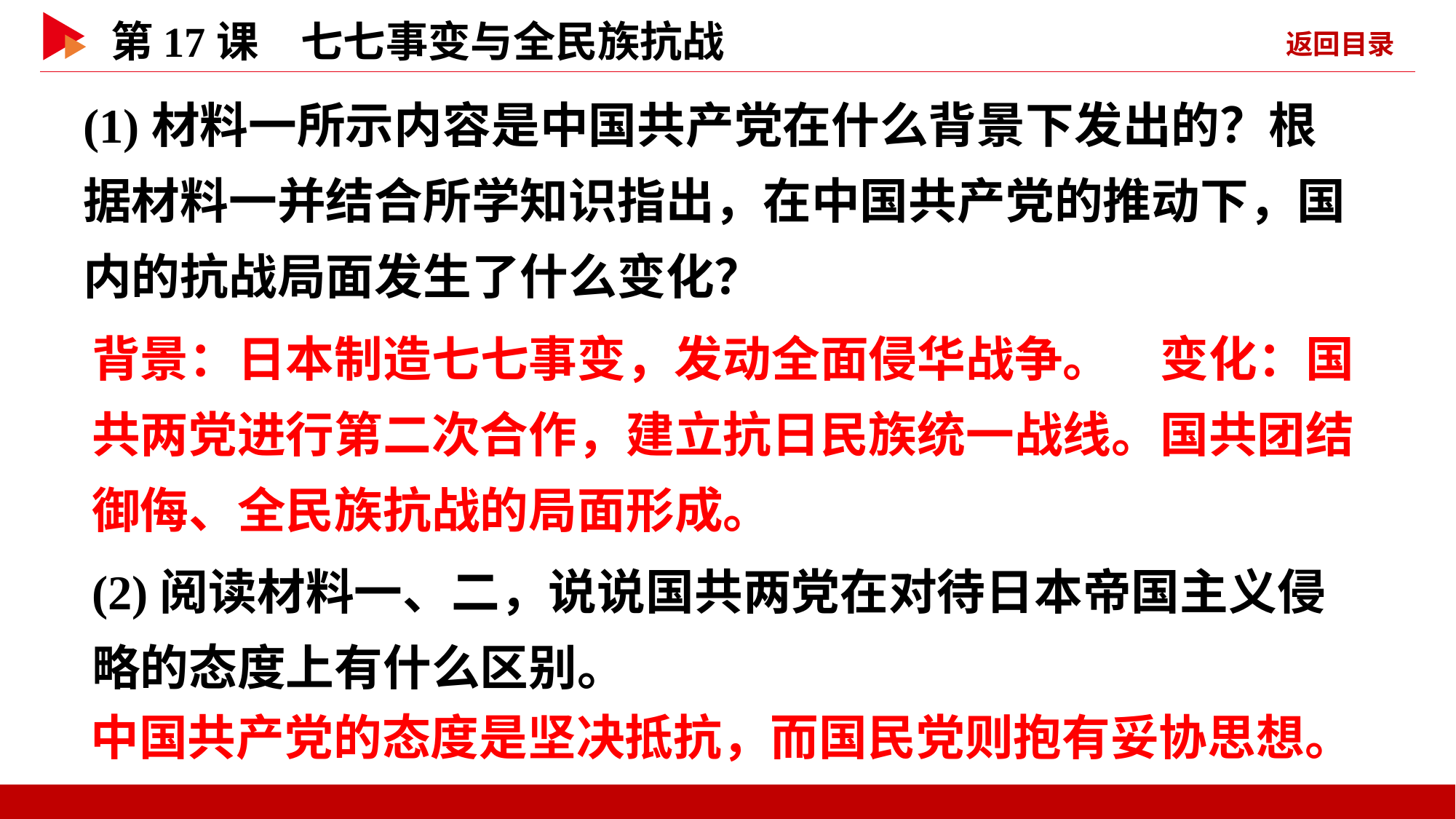

(1)材料一所示内容是中国共产党在什么背景下发出的？根据材料一并结合所学知识指出，在中国共产党的推动下，国内的抗战局面发生了什么变化？
背景：日本制造七七事变，发动全面侵华战争。　变化：国共两党进行第二次合作，建立抗日民族统一战线。国共团结御侮、全民族抗战的局面形成。
(2)阅读材料一、二，说说国共两党在对待日本帝国主义侵略的态度上有什么区别。

中国共产党的态度是坚决抵抗，而国民党则抱有妥协思想。